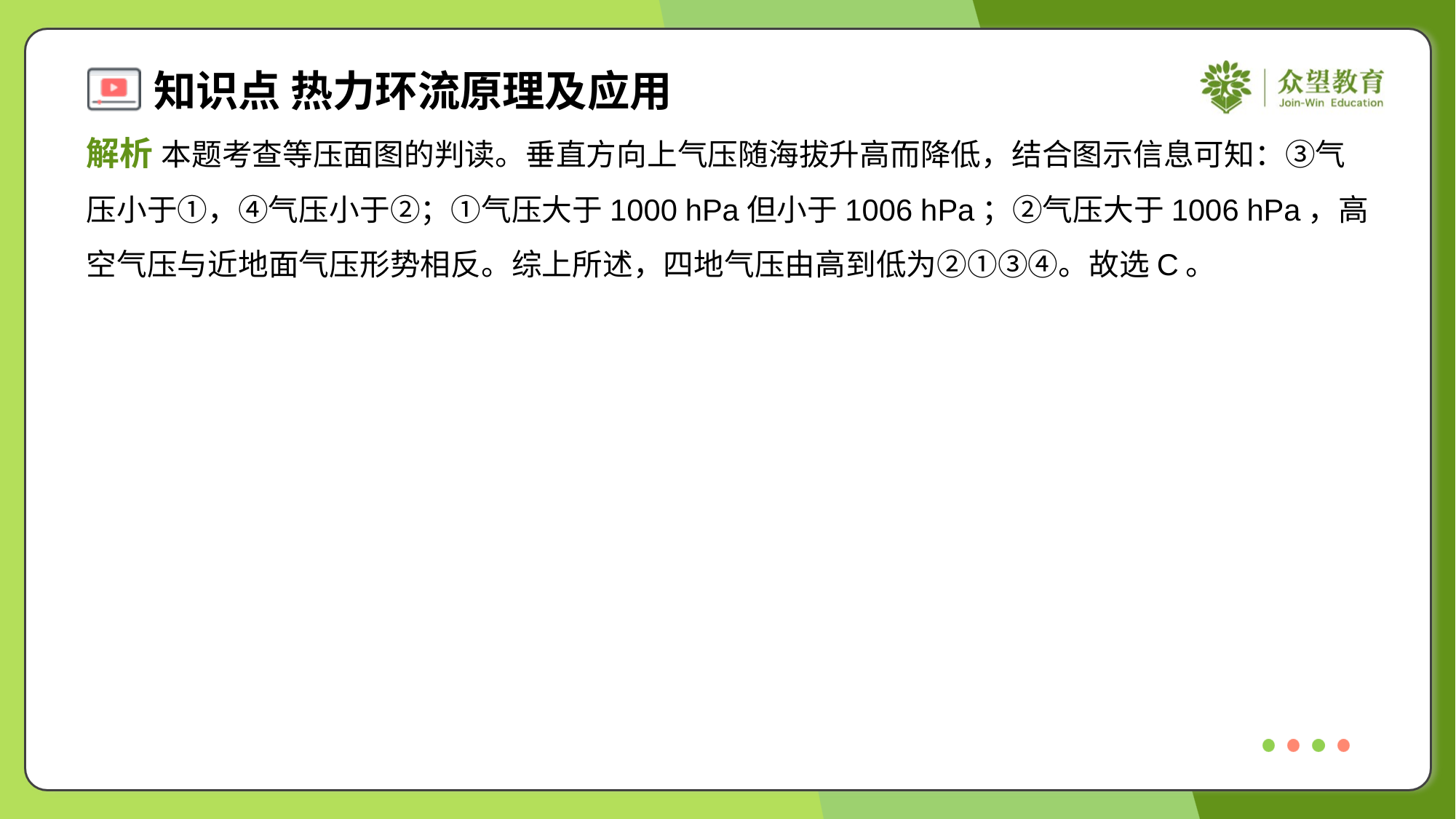

解析 本题考查等压面图的判读。垂直方向上气压随海拔升高而降低，结合图示信息可知：③气
压小于①，④气压小于②；①气压大于1000 hPa但小于1006 hPa；②气压大于1006 hPa，高
空气压与近地面气压形势相反。综上所述，四地气压由高到低为②①③④。故选C。